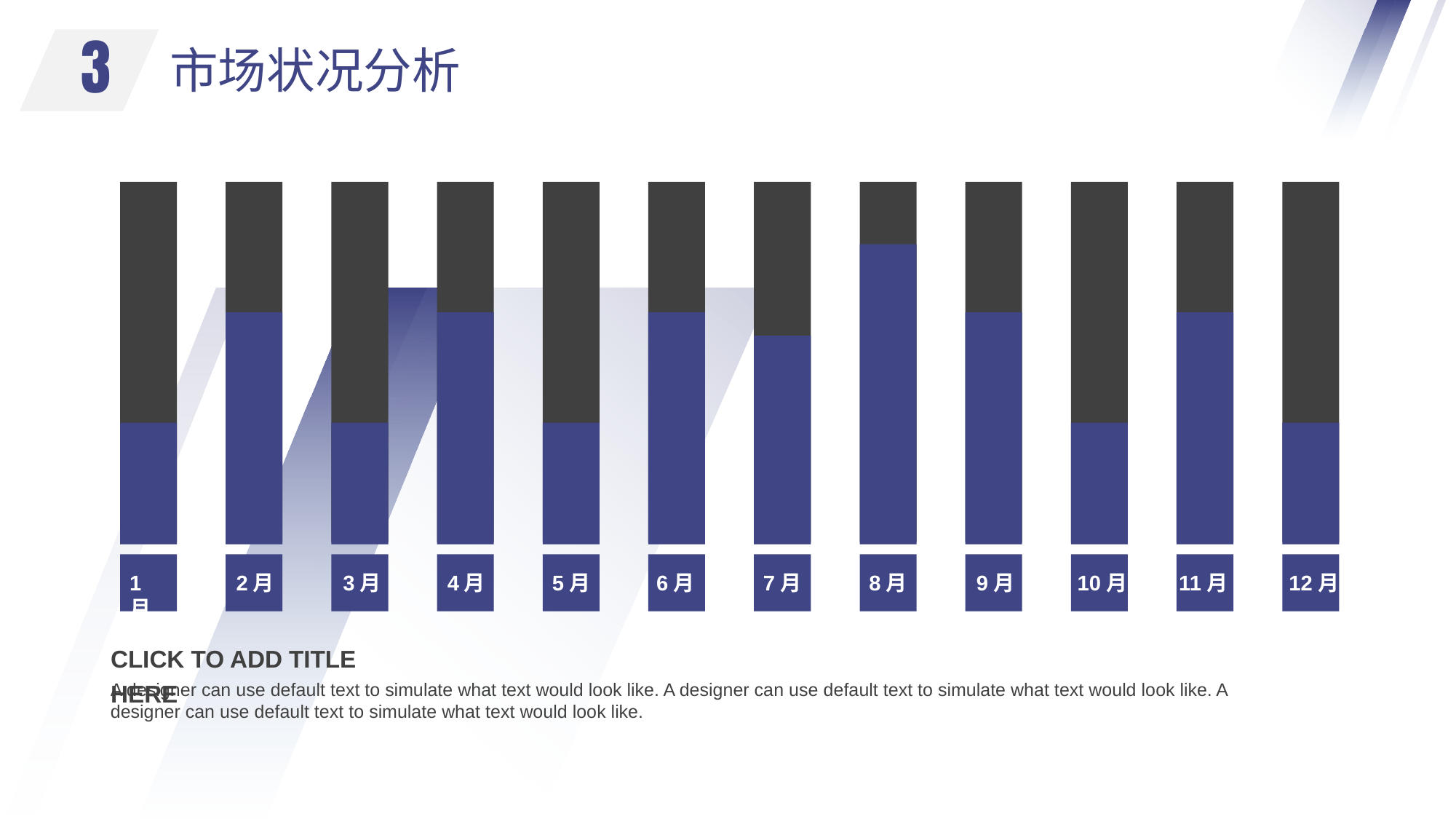

3
市场状况分析

2月
3月
4月
5月
6月
7月
8月
9月
10月
11月
12月
1月
CLICK TO ADD TITLE HERE
A designer can use default text to simulate what text would look like. A designer can use default text to simulate what text would look like. A designer can use default text to simulate what text would look like.